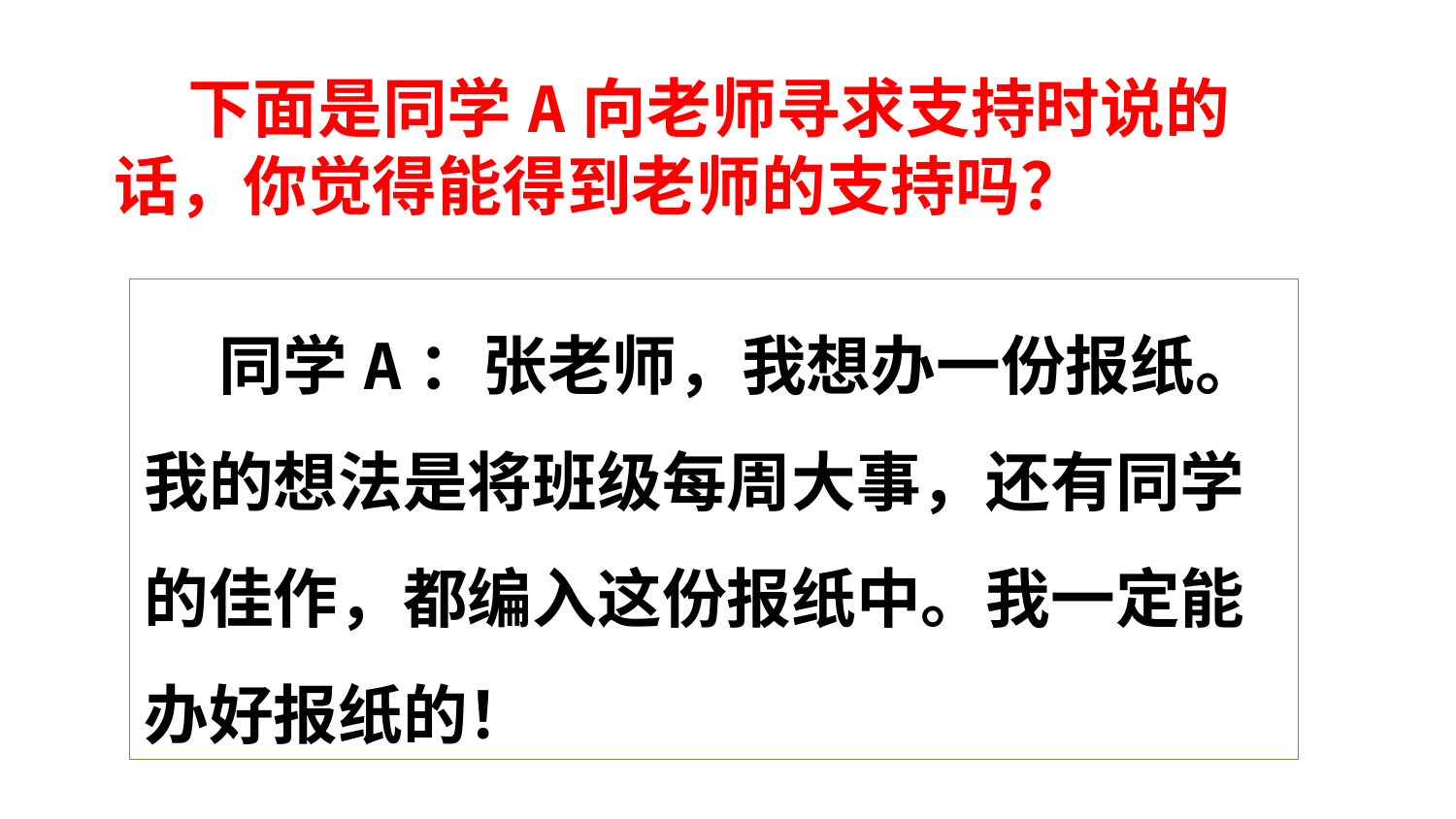

下面是同学A向老师寻求支持时说的话，你觉得能得到老师的支持吗？
    同学A：张老师，我想办一份报纸。我的想法是将班级每周大事，还有同学的佳作，都编入这份报纸中。我一定能办好报纸的！